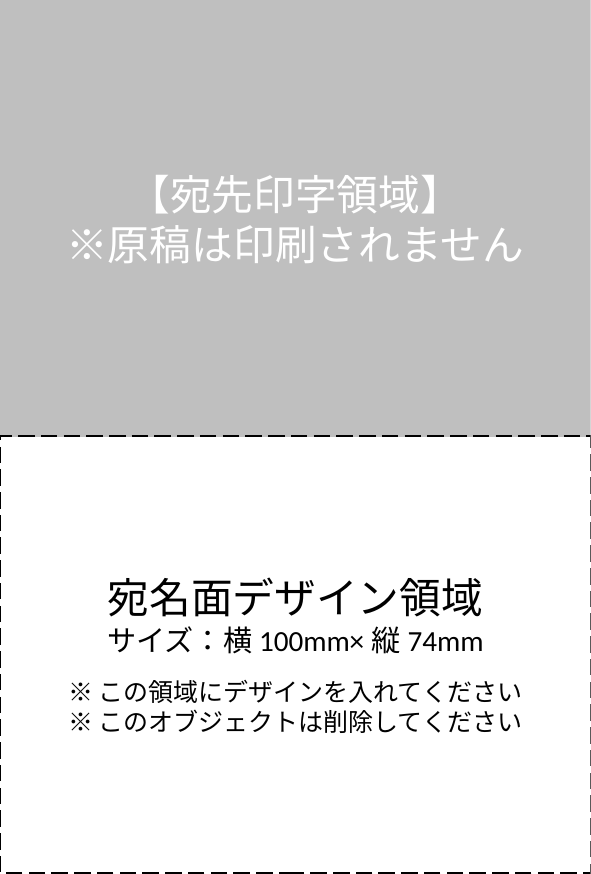

宛名面デザイン領域
サイズ：横100mm×縦74mm

※この領域にデザインを入れてください
※このオブジェクトは削除してください